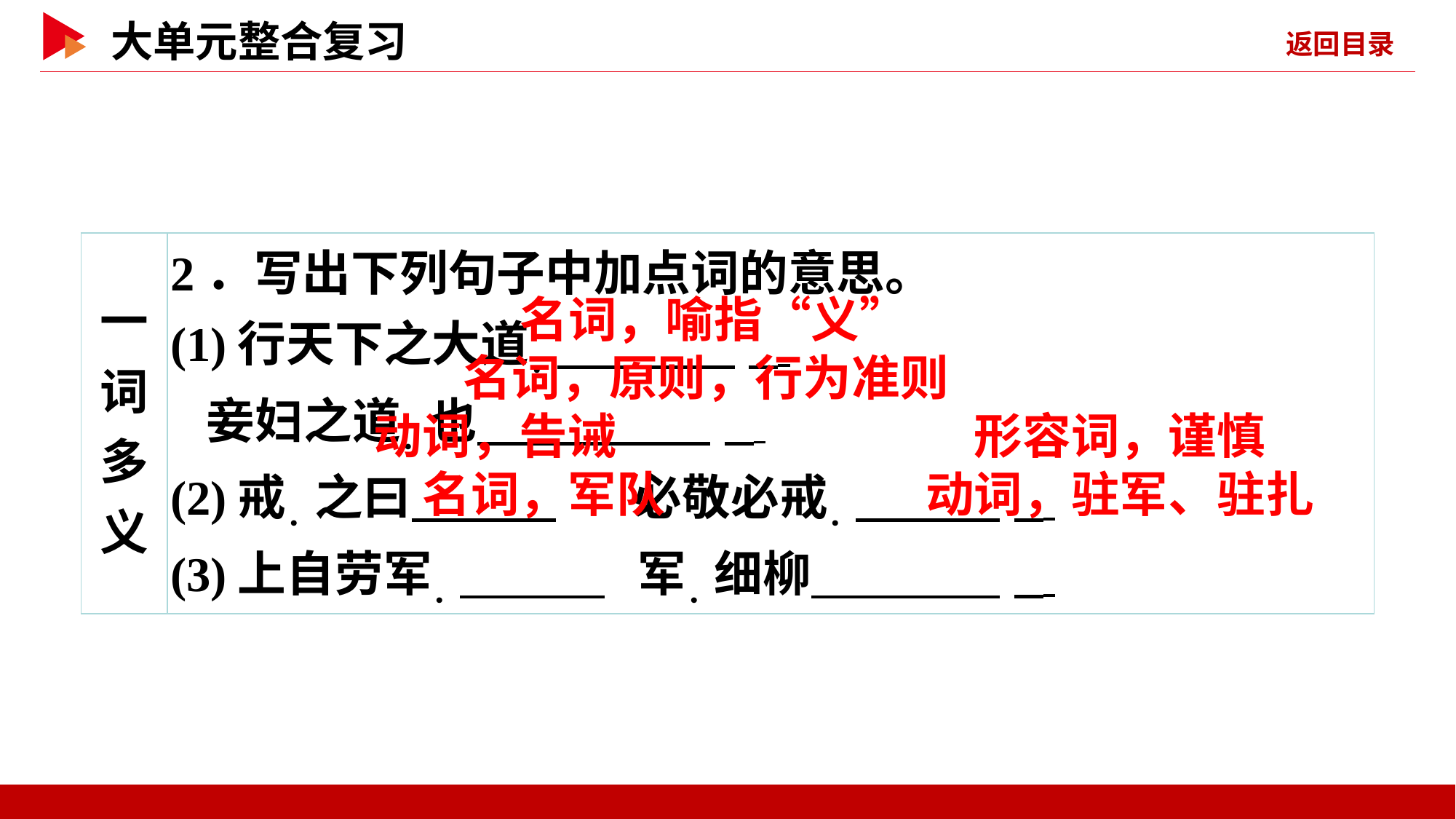

| 一词 多义 | 2．写出下列句子中加点词的意思。 (1)行天下之大道． \_ 　　 妾妇之道．也 \_ (2)戒．之曰 必敬必戒． \_ (3)上自劳军． 军．细柳 \_ |
| --- | --- |
名词，喻指“义”
名词，原则，行为准则
动词，告诫
形容词，谨慎
名词，军队
动词，驻军、驻扎